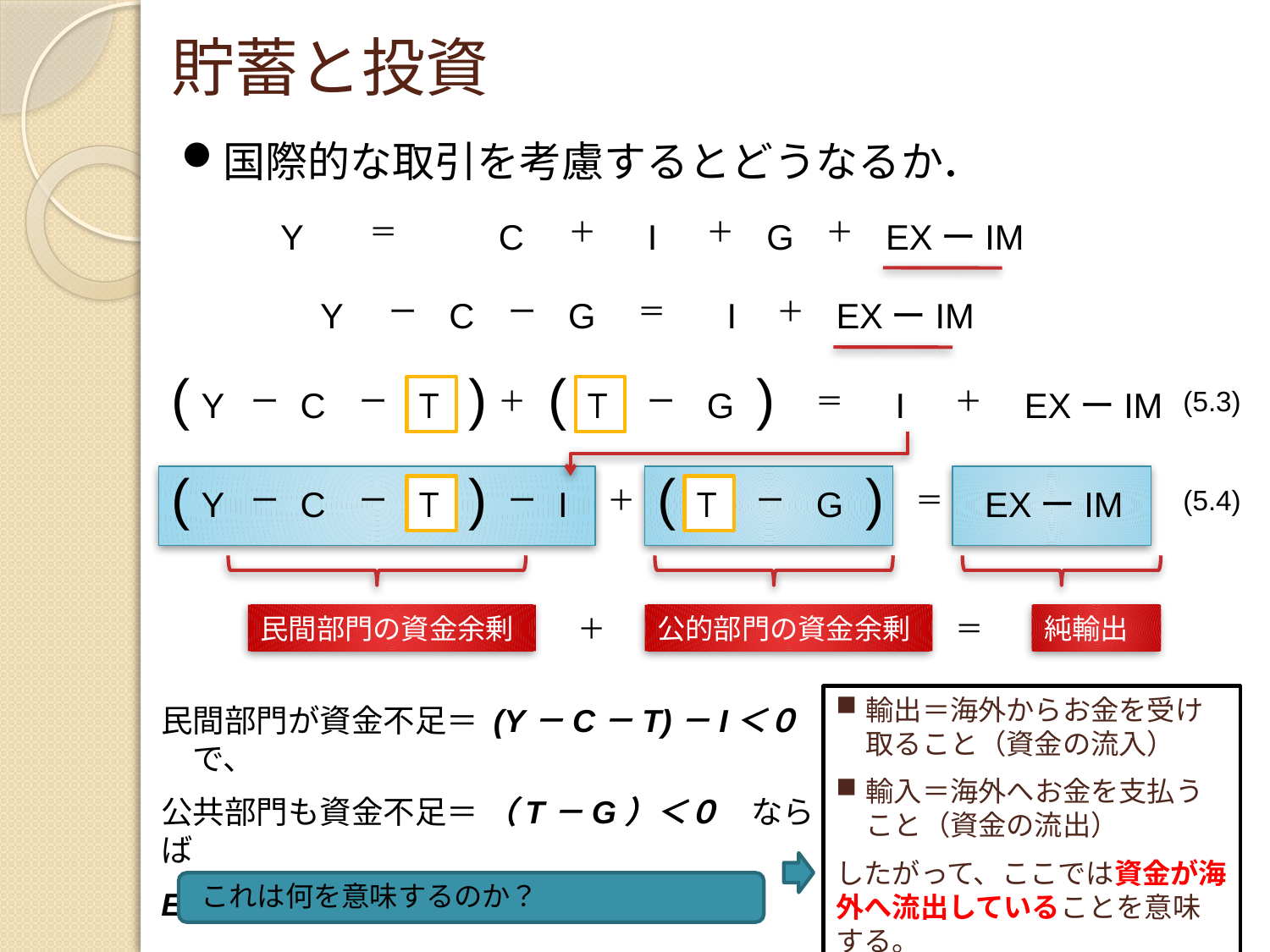

# 貯蓄と投資
国際的な取引を考慮するとどうなるか．
Y
＝
C
＋
I
＋
G
＋
EXーIM
Y
ー
C
ー
G
＝
I
＋
EXーIM
(
)
(
)
Y
ー
C
ー
T
＋
T
ー
G
＝
I
＋
EXーIM
(5.3)

(
)
(
)

Y
ー
C
ー
T
ー
I
＋
T
ー
G
＝
EXーIM
(5.4)
＋
＝
民間部門の資金余剰
公的部門の資金余剰
純輸出
輸出＝海外からお金を受け取ること（資金の流入）
輸入＝海外へお金を支払うこと（資金の流出）
したがって、ここでは資金が海外へ流出していることを意味する。
民間部門が資金不足＝ (Y－C－T)－I＜０　で、
公共部門も資金不足＝ （T－G）＜０　ならば
EX－IM＜０より、輸出＜輸入が成立。

これは何を意味するのか？